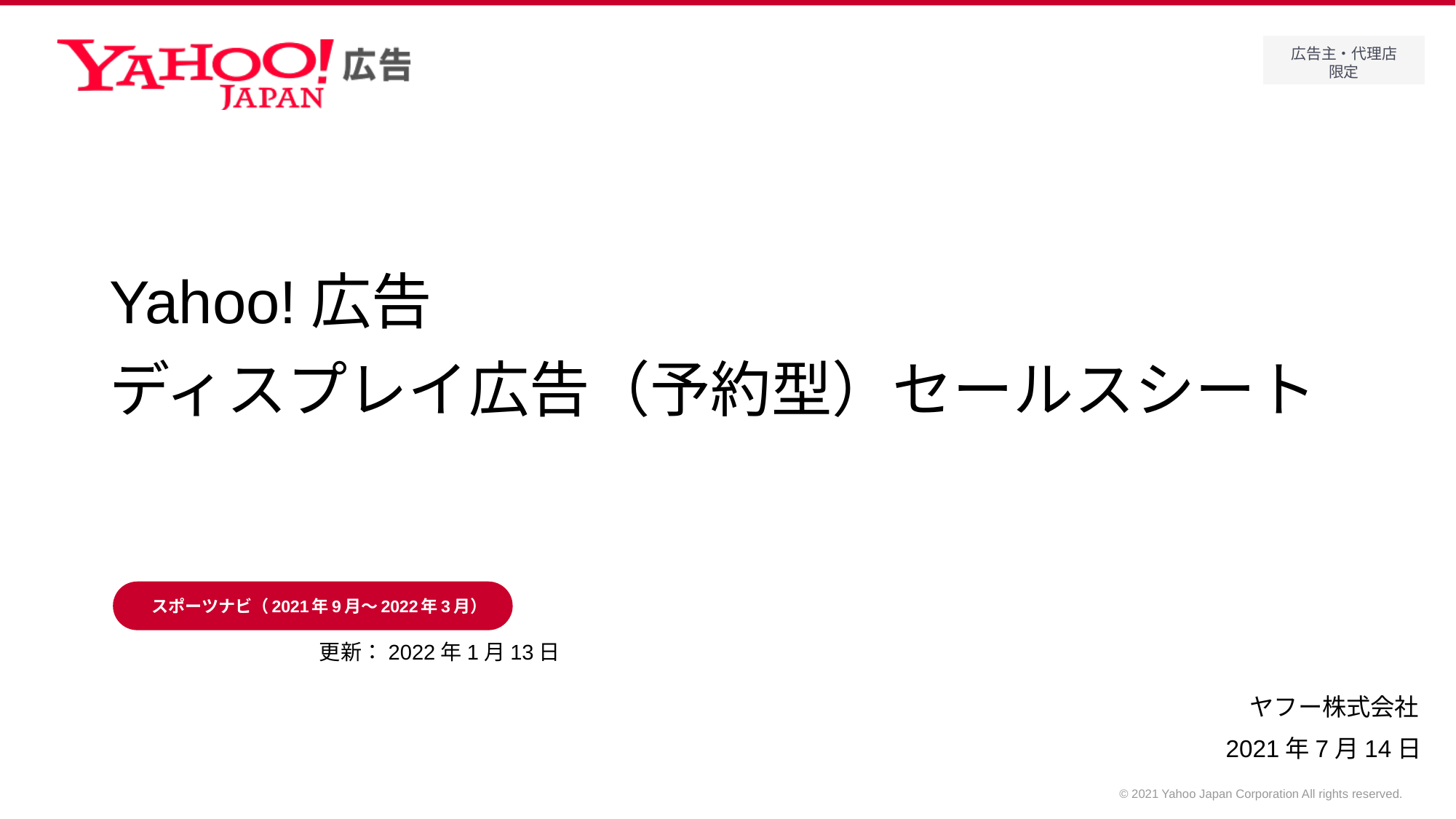

# Yahoo!広告 ディスプレイ広告（予約型）セールスシート
スポーツナビ（2021年9月～2022年3月）

更新：2022年1月13日
2021年7月14日